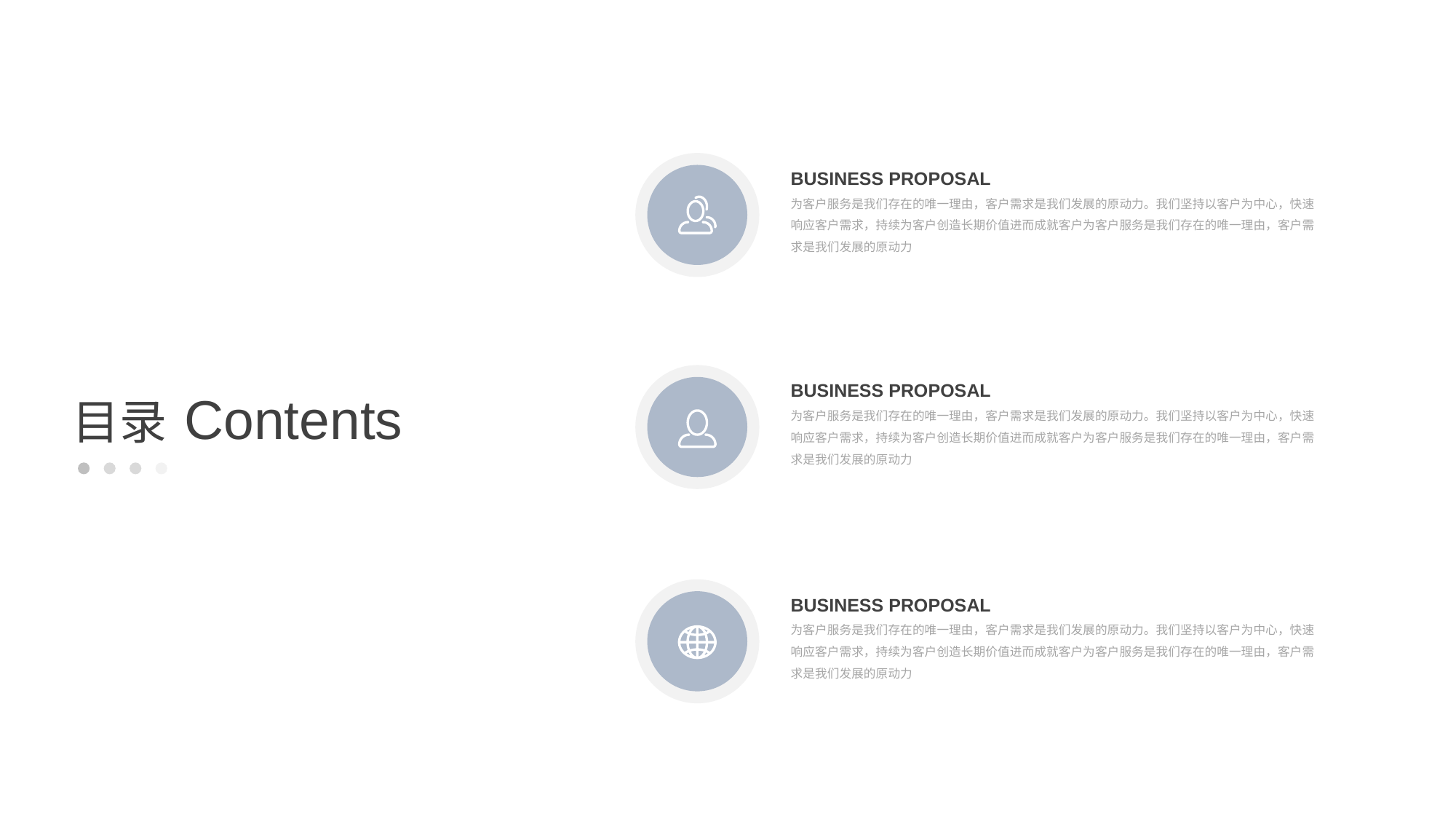

BUSINESS PROPOSAL
为客户服务是我们存在的唯一理由，客户需求是我们发展的原动力。我们坚持以客户为中心，快速响应客户需求，持续为客户创造长期价值进而成就客户为客户服务是我们存在的唯一理由，客户需求是我们发展的原动力

BUSINESS PROPOSAL
为客户服务是我们存在的唯一理由，客户需求是我们发展的原动力。我们坚持以客户为中心，快速响应客户需求，持续为客户创造长期价值进而成就客户为客户服务是我们存在的唯一理由，客户需求是我们发展的原动力

目录 Contents

BUSINESS PROPOSAL
为客户服务是我们存在的唯一理由，客户需求是我们发展的原动力。我们坚持以客户为中心，快速响应客户需求，持续为客户创造长期价值进而成就客户为客户服务是我们存在的唯一理由，客户需求是我们发展的原动力